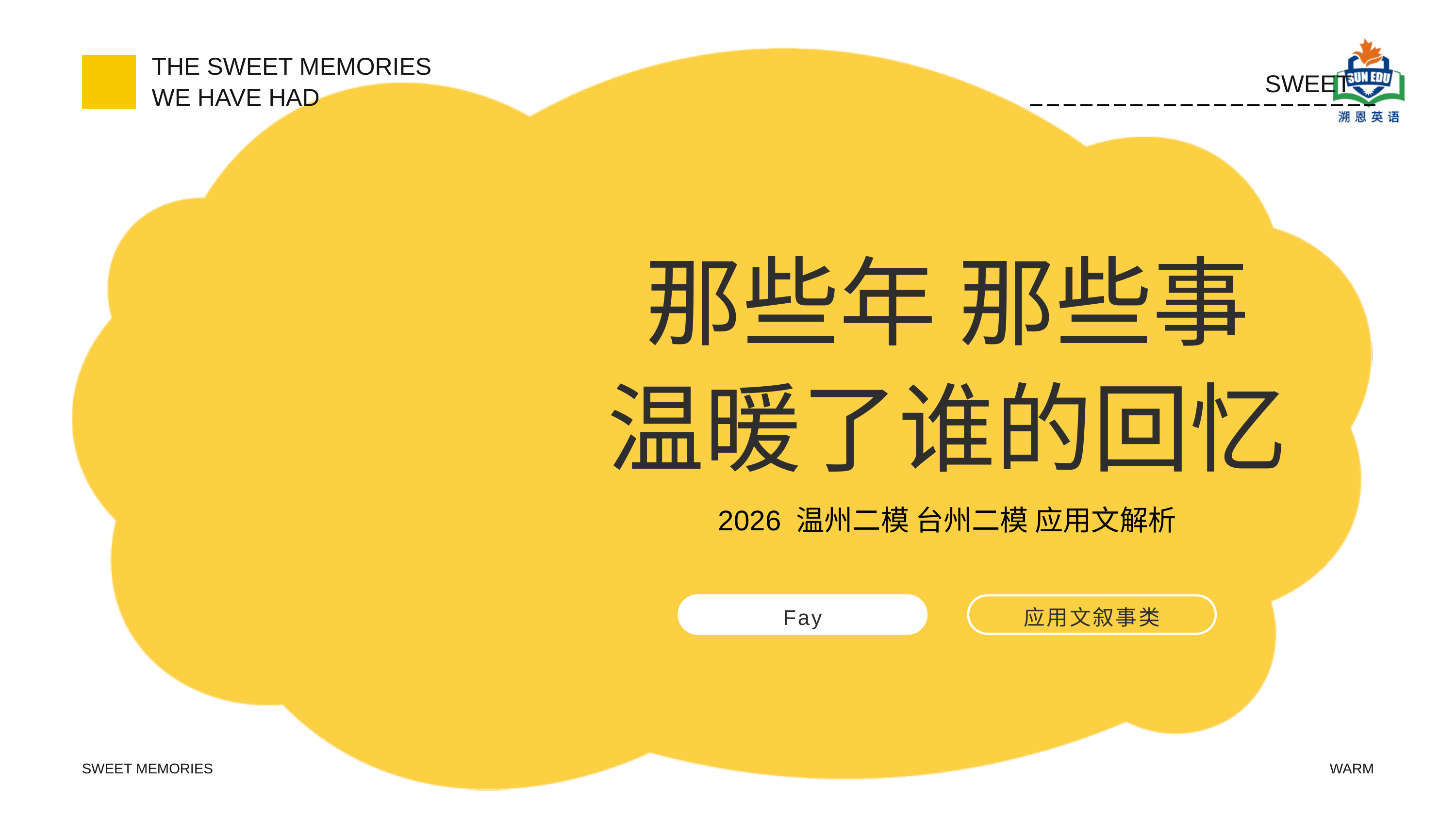

THE SWEET MEMORIES
WE HAVE HAD

SWEET

那些年 那些事
温暖了谁的回忆
2026 温州二模 台州二模 应用文解析

Fay
应用文叙事类
SWEET MEMORIES
WARM